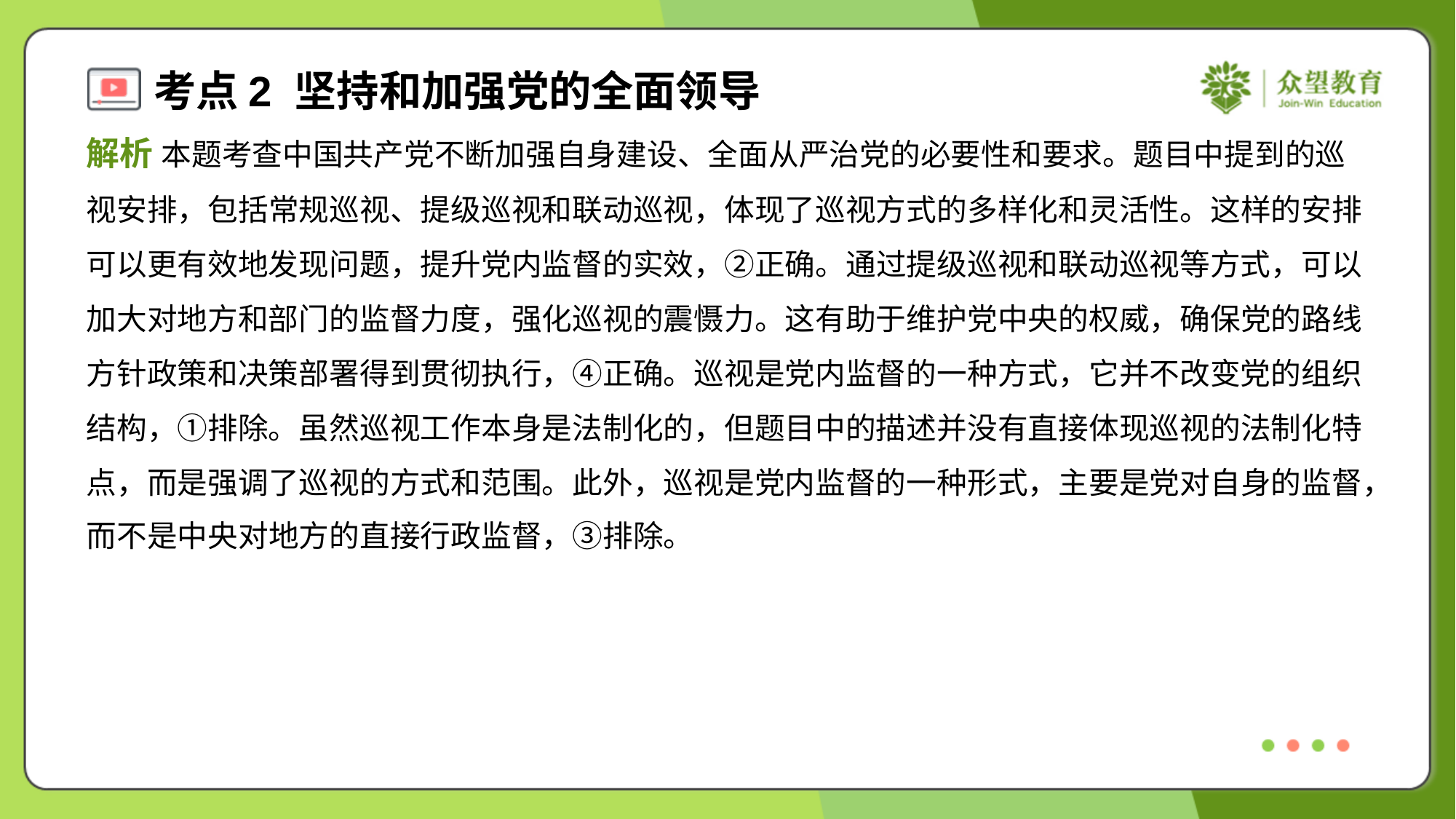

解析 本题考查中国共产党不断加强自身建设、全面从严治党的必要性和要求。题目中提到的巡
视安排，包括常规巡视、提级巡视和联动巡视，体现了巡视方式的多样化和灵活性。这样的安排
可以更有效地发现问题，提升党内监督的实效，②正确。通过提级巡视和联动巡视等方式，可以
加大对地方和部门的监督力度，强化巡视的震慑力。这有助于维护党中央的权威，确保党的路线
方针政策和决策部署得到贯彻执行，④正确。巡视是党内监督的一种方式，它并不改变党的组织
结构，①排除。虽然巡视工作本身是法制化的，但题目中的描述并没有直接体现巡视的法制化特
点，而是强调了巡视的方式和范围。此外，巡视是党内监督的一种形式，主要是党对自身的监督，
而不是中央对地方的直接行政监督，③排除。